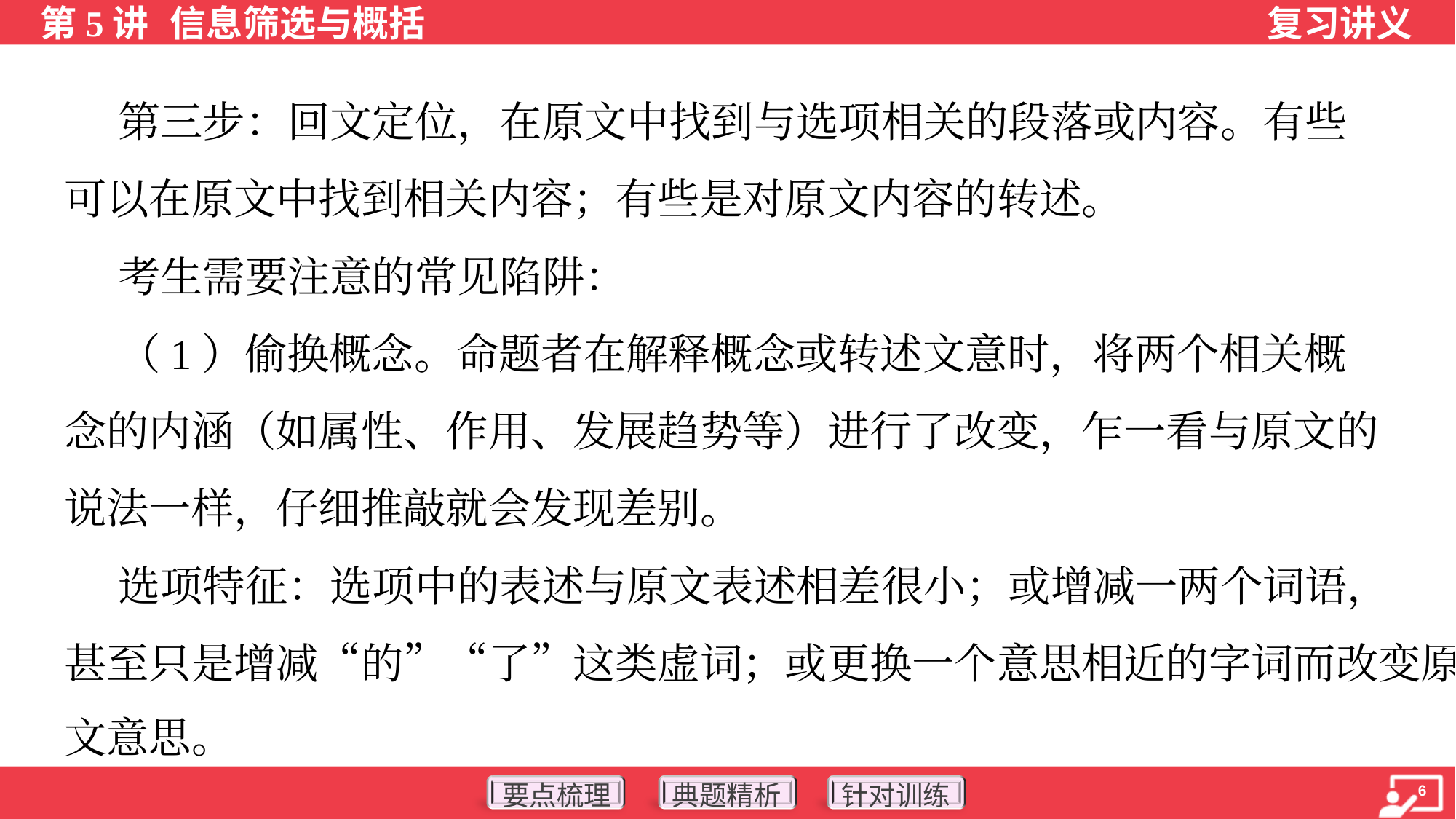

第三步：回文定位，在原文中找到与选项相关的段落或内容。有些
可以在原文中找到相关内容；有些是对原文内容的转述。
    考生需要注意的常见陷阱：
    （1）偷换概念。命题者在解释概念或转述文意时，将两个相关概
念的内涵（如属性、作用、发展趋势等）进行了改变，乍一看与原文的
说法一样，仔细推敲就会发现差别。
    选项特征：选项中的表述与原文表述相差很小；或增减一两个词语，
甚至只是增减“的”“了”这类虚词；或更换一个意思相近的字词而改变原
文意思。